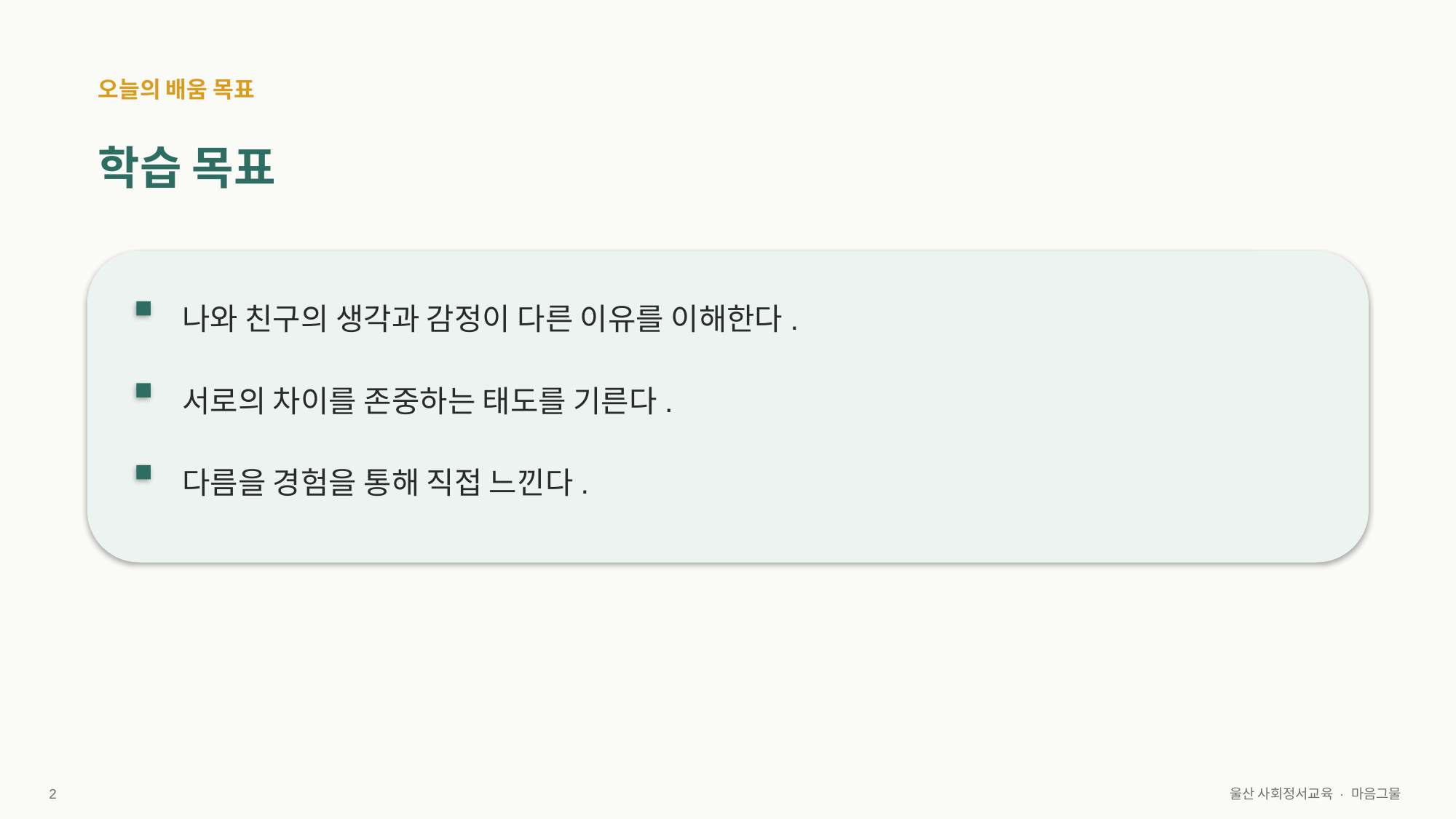

오늘의 배움 목표
학습 목표

나와 친구의 생각과 감정이 다른 이유를 이해한다.

서로의 차이를 존중하는 태도를 기른다.

다름을 경험을 통해 직접 느낀다.

2
울산 사회정서교육 · 마음그물